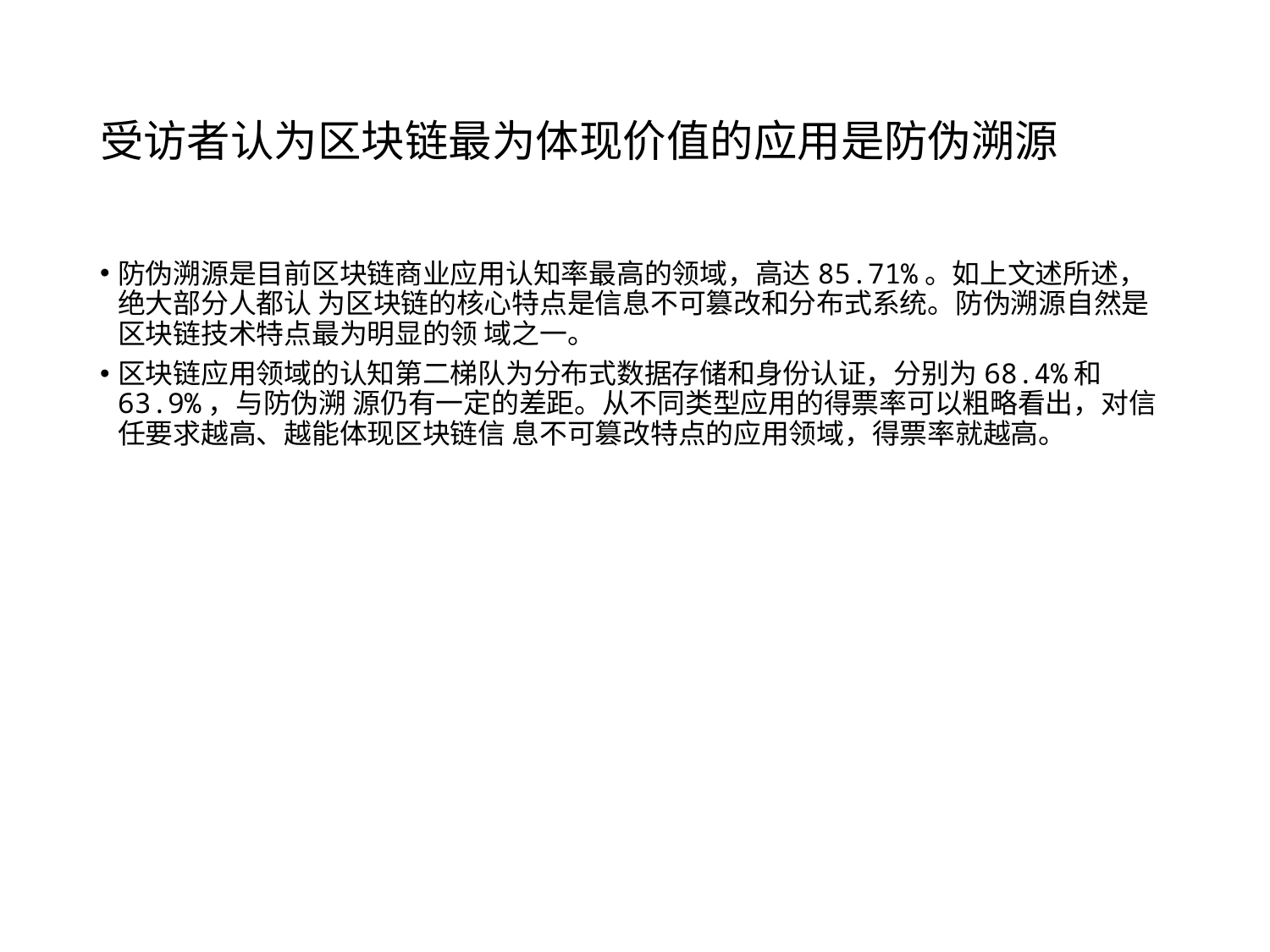

# 受访者认为区块链最为体现价值的应用是防伪溯源
防伪溯源是目前区块链商业应用认知率最高的领域，高达85.71%。如上文述所述，绝大部分人都认 为区块链的核心特点是信息不可篡改和分布式系统。防伪溯源自然是区块链技术特点最为明显的领 域之一。
区块链应用领域的认知第二梯队为分布式数据存储和身份认证，分别为68.4%和63.9%，与防伪溯 源仍有一定的差距。从不同类型应用的得票率可以粗略看出，对信任要求越高、越能体现区块链信 息不可篡改特点的应用领域，得票率就越高。